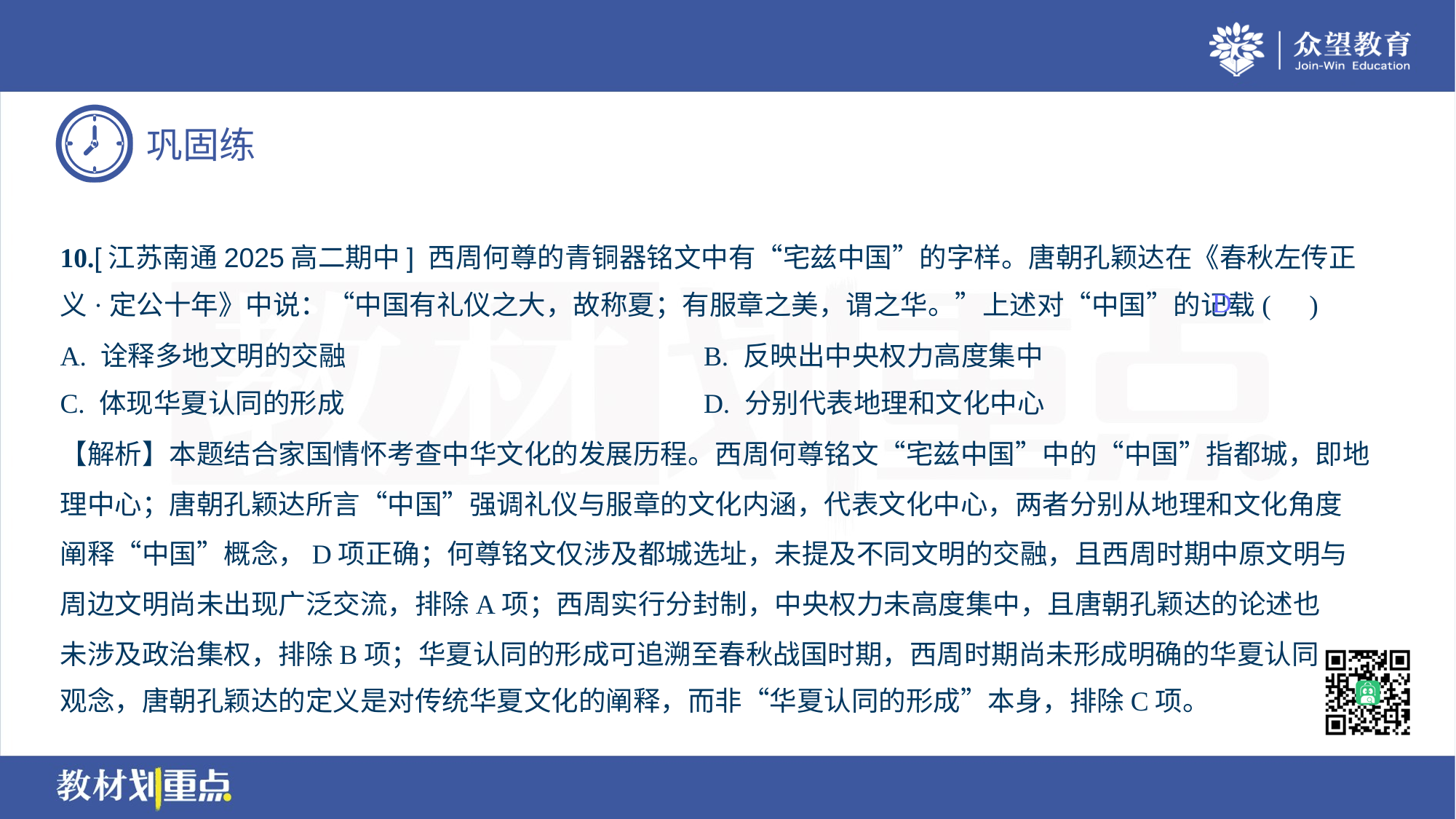

10.[江苏南通2025高二期中] 西周何尊的青铜器铭文中有“宅兹中国”的字样。唐朝孔颖达在《春秋左传正
义·定公十年》中说：“中国有礼仪之大，故称夏；有服章之美，谓之华。”上述对“中国”的记载(     )
D
A. 诠释多地文明的交融	B. 反映出中央权力高度集中
C. 体现华夏认同的形成	D. 分别代表地理和文化中心
【解析】本题结合家国情怀考查中华文化的发展历程。西周何尊铭文“宅兹中国”中的“中国”指都城，即地
理中心；唐朝孔颖达所言“中国”强调礼仪与服章的文化内涵，代表文化中心，两者分别从地理和文化角度
阐释“中国”概念，D项正确；何尊铭文仅涉及都城选址，未提及不同文明的交融，且西周时期中原文明与
周边文明尚未出现广泛交流，排除A项；西周实行分封制，中央权力未高度集中，且唐朝孔颖达的论述也
未涉及政治集权，排除B项；华夏认同的形成可追溯至春秋战国时期，西周时期尚未形成明确的华夏认同
观念，唐朝孔颖达的定义是对传统华夏文化的阐释，而非“华夏认同的形成”本身，排除C项。